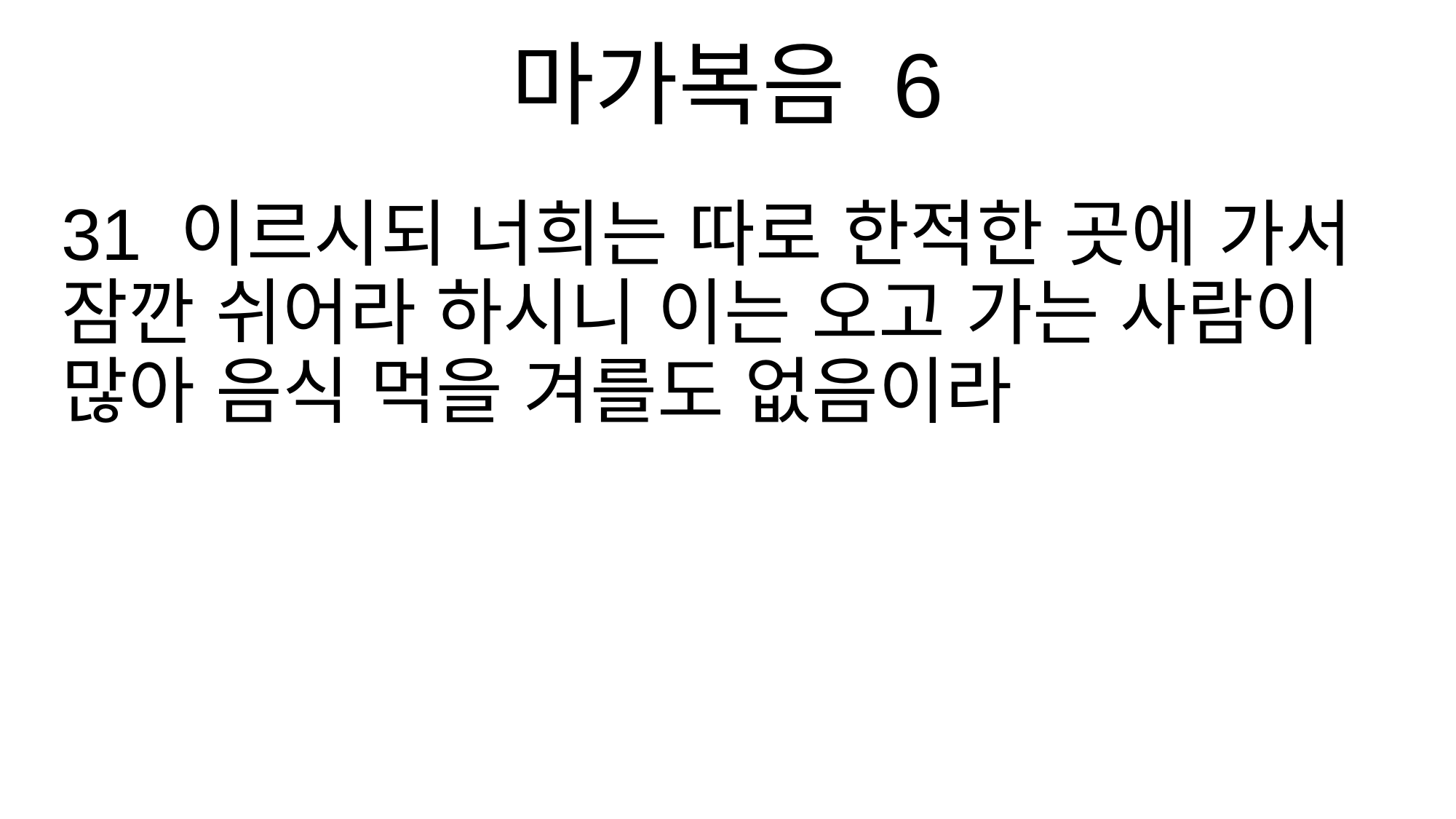

마가복음 6
31 이르시되 너희는 따로 한적한 곳에 가서 잠깐 쉬어라 하시니 이는 오고 가는 사람이 많아 음식 먹을 겨를도 없음이라